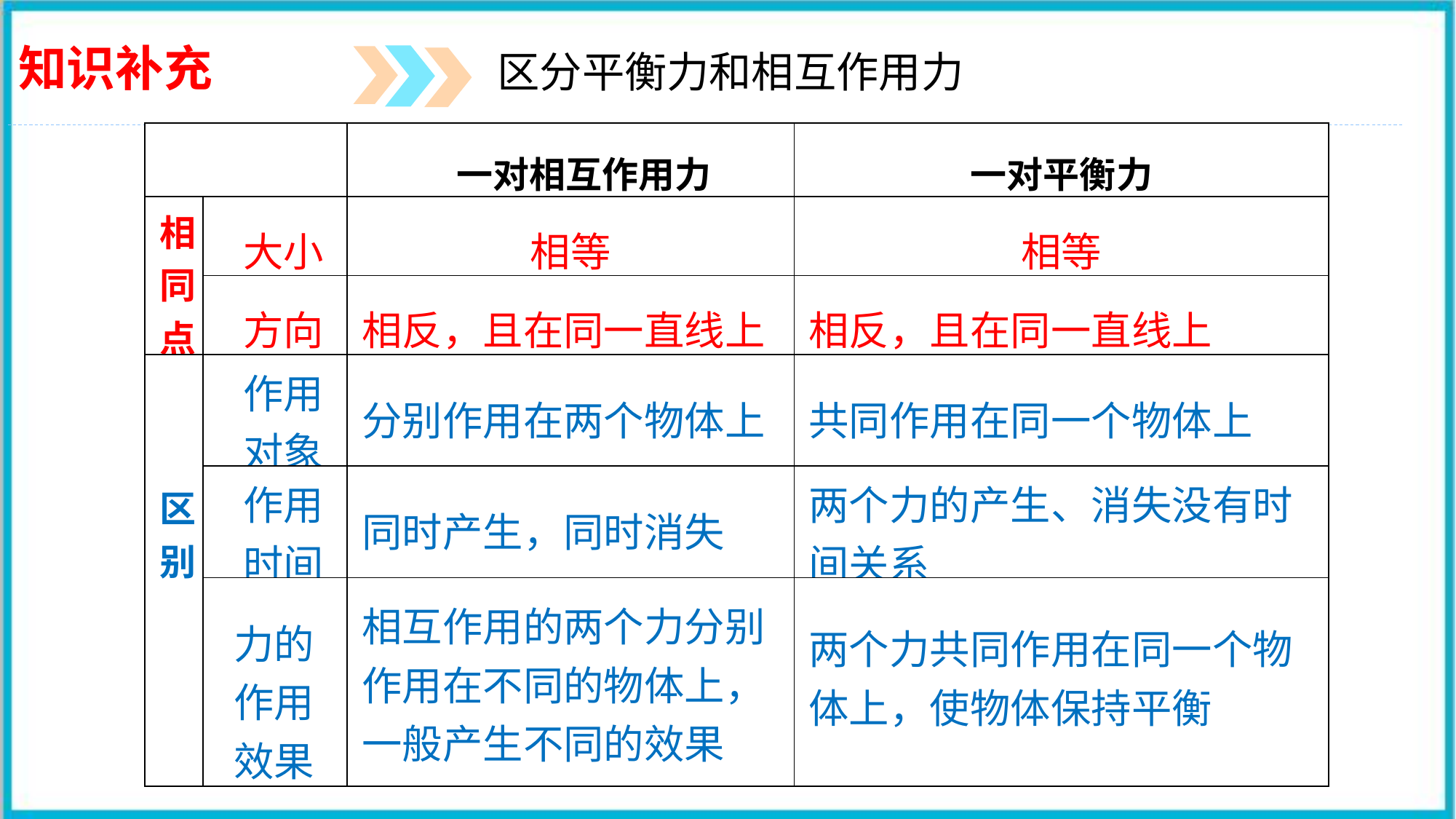

知识补充

区分平衡力和相互作用力
|  |  | 一对相互作用力 | 一对平衡力 |
| --- | --- | --- | --- |
| 相同点 | 大小 | 相等 | 相等 |
|  | 方向 | 相反，且在同一直线上 | 相反，且在同一直线上 |
| 区别 | 作用 对象 | 分别作用在两个物体上 | 共同作用在同一个物体上 |
|  | 作用 时间 | 同时产生，同时消失 | 两个力的产生、消失没有时间关系 |
|  | 力的作用效果 | 相互作用的两个力分别作用在不同的物体上，一般产生不同的效果 | 两个力共同作用在同一个物体上，使物体保持平衡 |